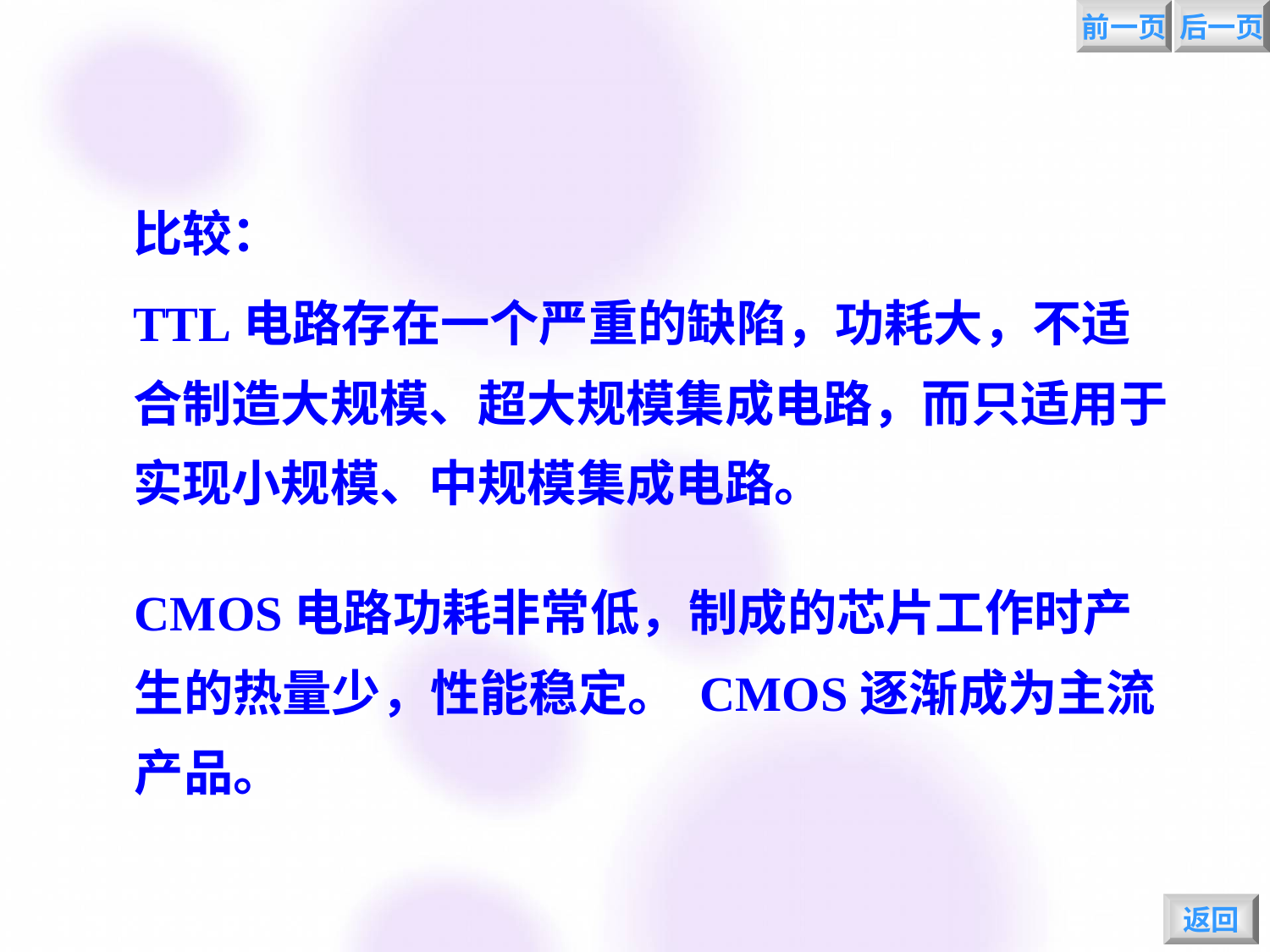

前一页
后一页
比较：
TTL电路存在一个严重的缺陷，功耗大，不适合制造大规模、超大规模集成电路，而只适用于实现小规模、中规模集成电路。
CMOS电路功耗非常低，制成的芯片工作时产生的热量少，性能稳定。 CMOS逐渐成为主流产品。
返回